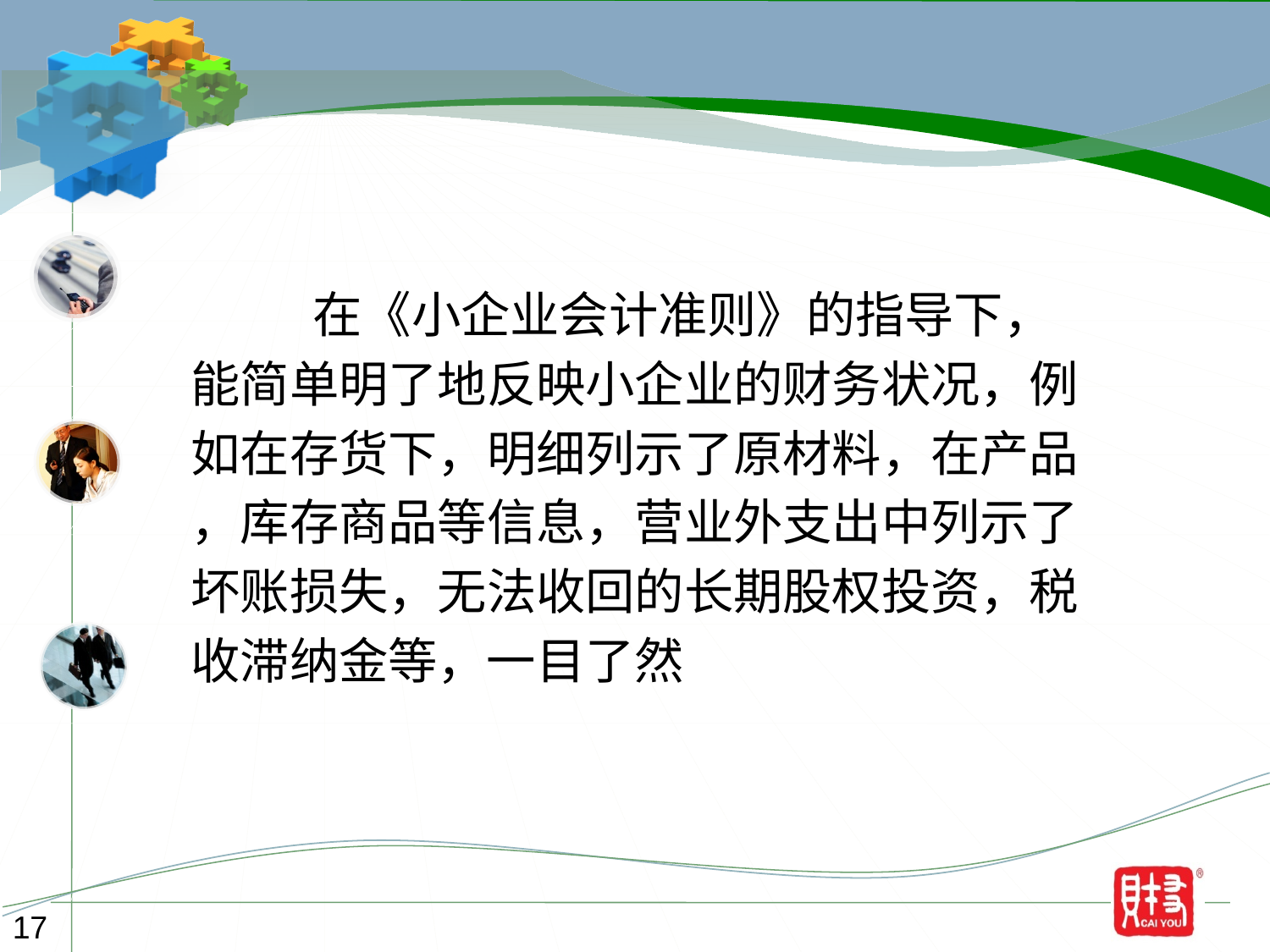

在《小企业会计准则》的指导下，
能简单明了地反映小企业的财务状况，例
如在存货下，明细列示了原材料，在产品
，库存商品等信息，营业外支出中列示了
坏账损失，无法收回的长期股权投资，税
收滞纳金等，一目了然
17